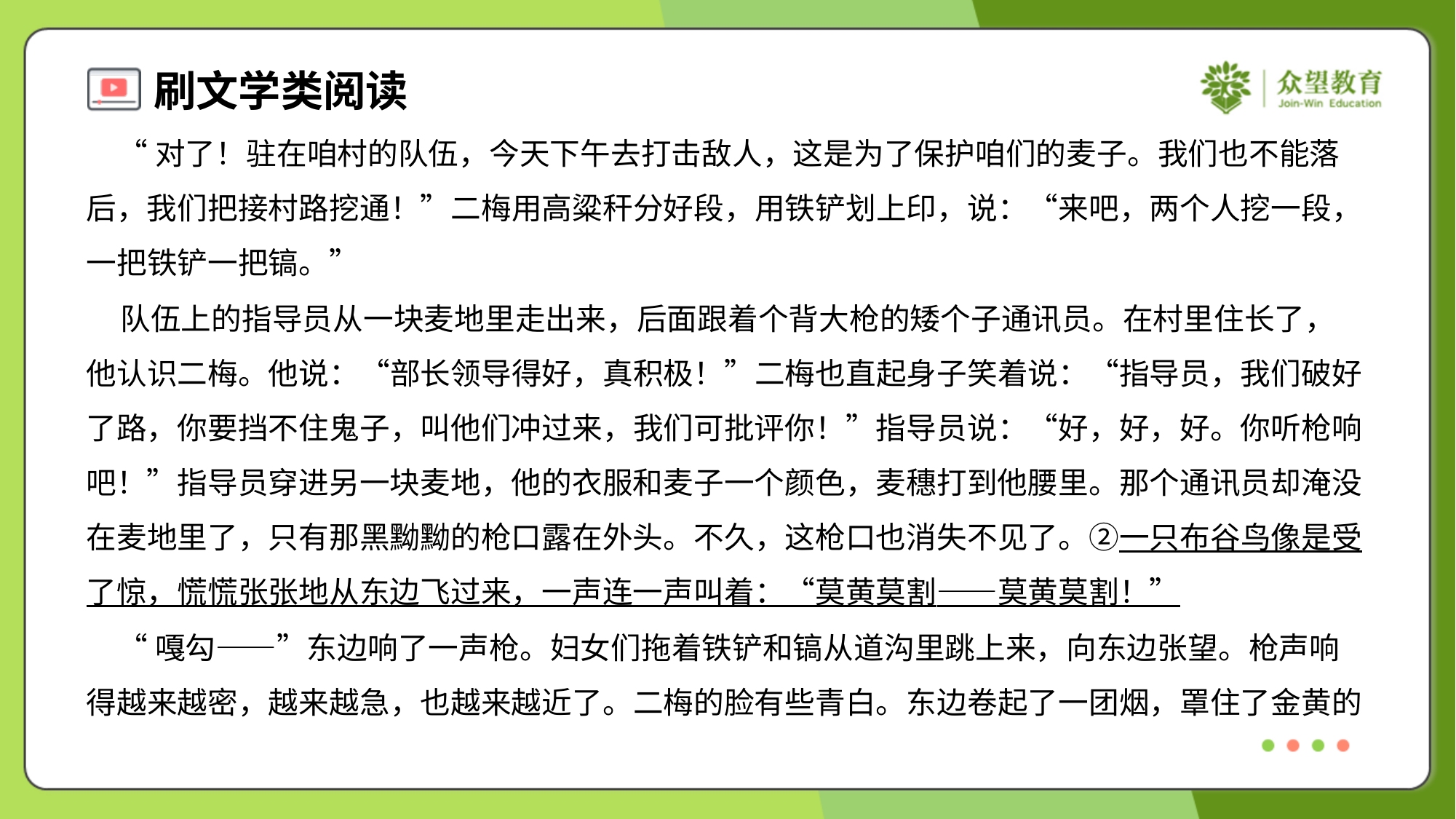

“对了！驻在咱村的队伍，今天下午去打击敌人，这是为了保护咱们的麦子。我们也不能落
后，我们把接村路挖通！”二梅用高粱秆分好段，用铁铲划上印，说：“来吧，两个人挖一段，
一把铁铲一把镐。”
    队伍上的指导员从一块麦地里走出来，后面跟着个背大枪的矮个子通讯员。在村里住长了，
他认识二梅。他说：“部长领导得好，真积极！”二梅也直起身子笑着说：“指导员，我们破好
了路，你要挡不住鬼子，叫他们冲过来，我们可批评你！”指导员说：“好，好，好。你听枪响
吧！”指导员穿进另一块麦地，他的衣服和麦子一个颜色，麦穗打到他腰里。那个通讯员却淹没
在麦地里了，只有那黑黝黝的枪口露在外头。不久，这枪口也消失不见了。②一只布谷鸟像是受
了惊，慌慌张张地从东边飞过来，一声连一声叫着：“莫黄莫割——莫黄莫割！”
    “嘎勾——”东边响了一声枪。妇女们拖着铁铲和镐从道沟里跳上来，向东边张望。枪声响
得越来越密，越来越急，也越来越近了。二梅的脸有些青白。东边卷起了一团烟，罩住了金黄的